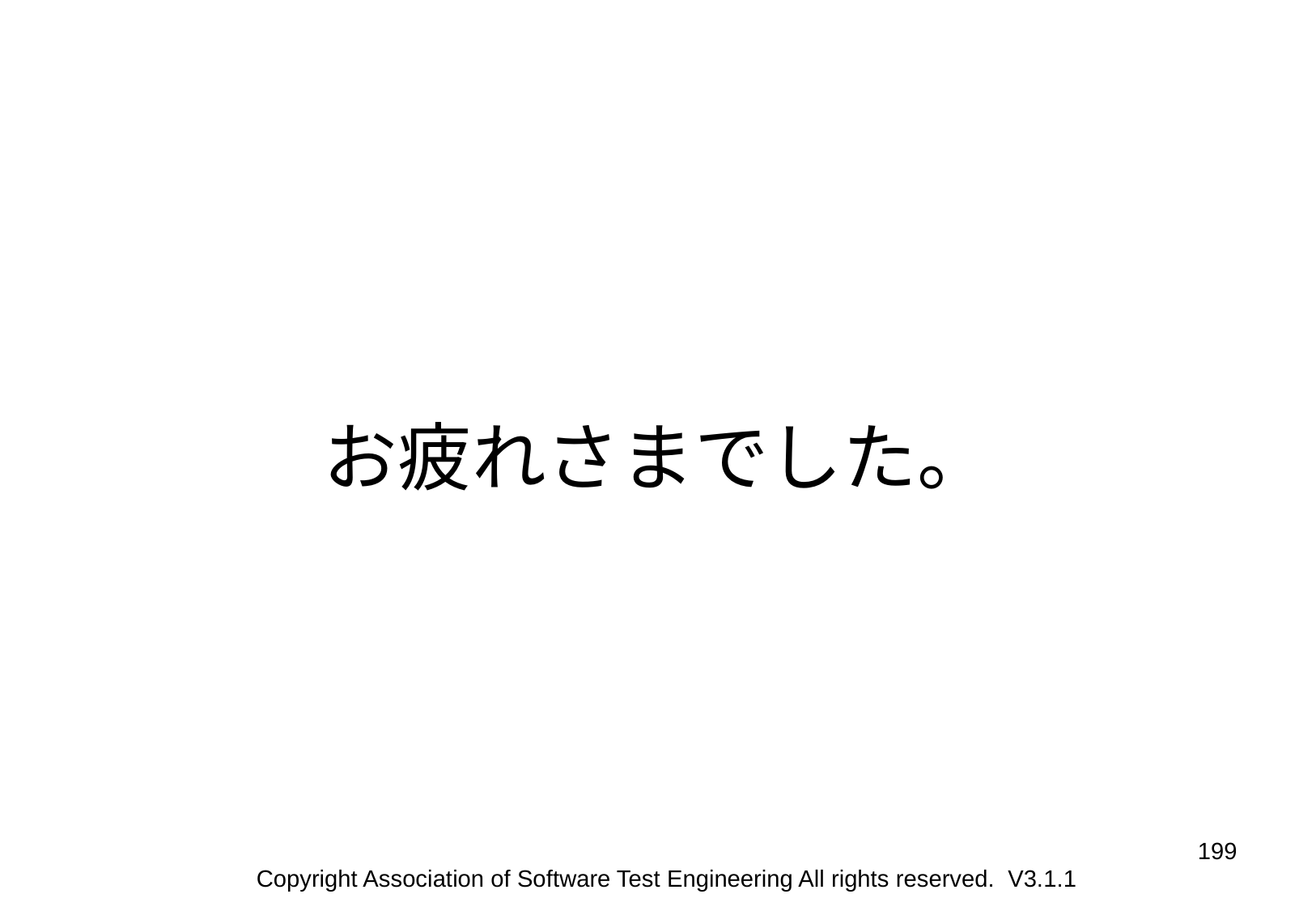

# お疲れさまでした。
199
Copyright Association of Software Test Engineering All rights reserved.  V3.1.1